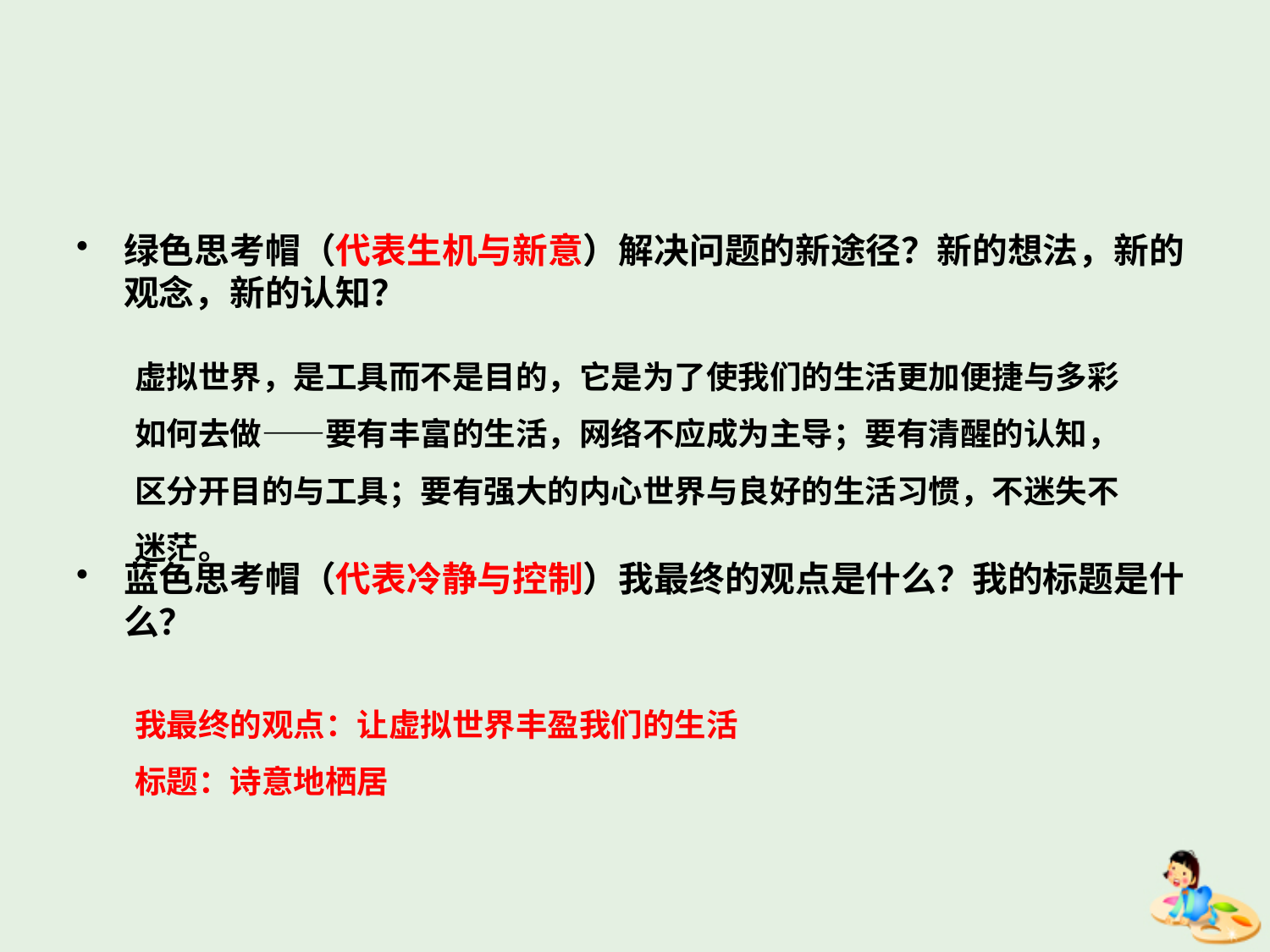

绿色思考帽（代表生机与新意）解决问题的新途径？新的想法，新的观念，新的认知？

蓝色思考帽（代表冷静与控制）我最终的观点是什么？我的标题是什么？
虚拟世界，是工具而不是目的，它是为了使我们的生活更加便捷与多彩
如何去做——要有丰富的生活，网络不应成为主导；要有清醒的认知，区分开目的与工具；要有强大的内心世界与良好的生活习惯，不迷失不迷茫。
我最终的观点：让虚拟世界丰盈我们的生活
标题：诗意地栖居